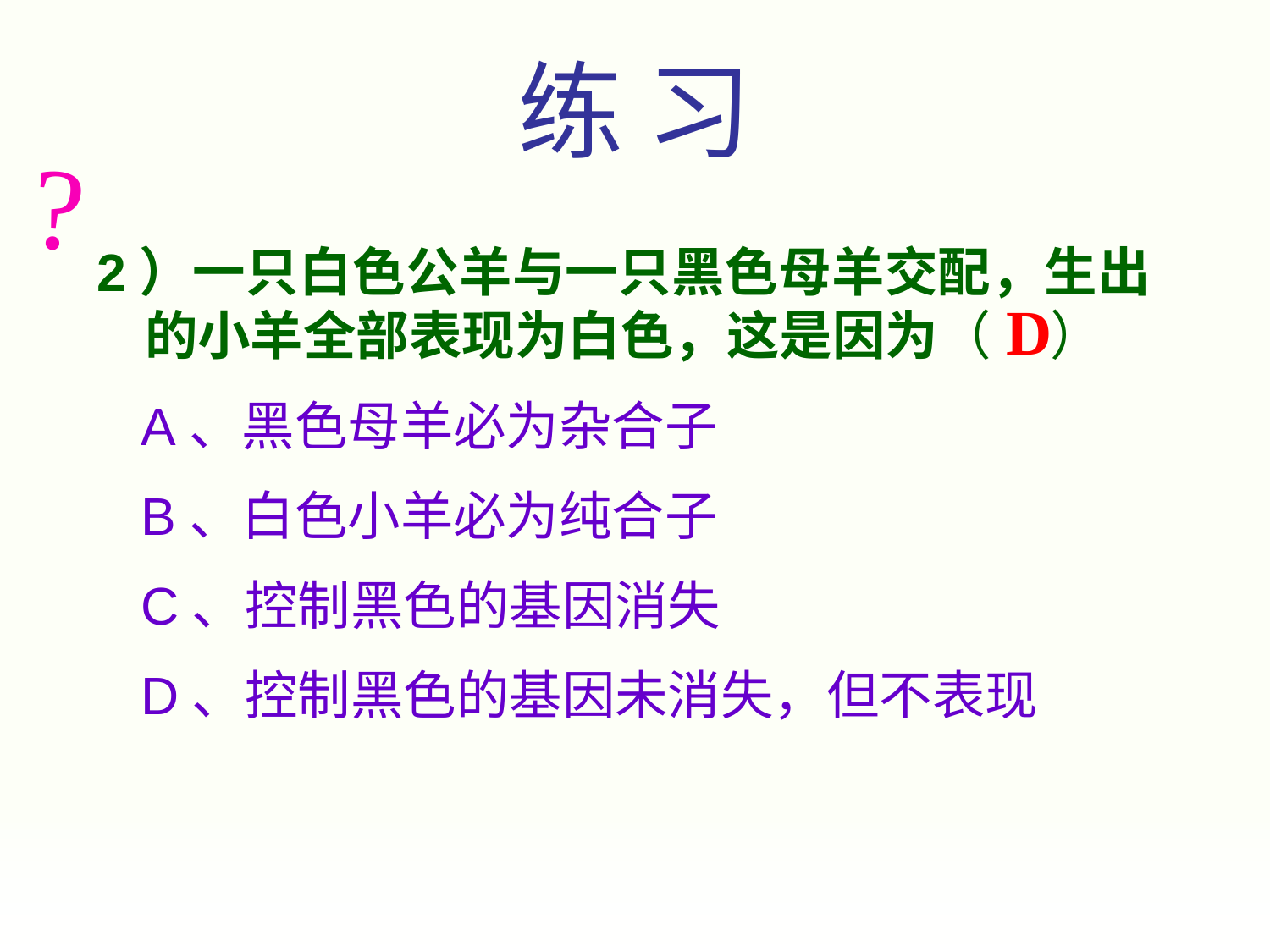

练 习
?
2）一只白色公羊与一只黑色母羊交配，生出的小羊全部表现为白色，这是因为（     ）
   A、黑色母羊必为杂合子
   B、白色小羊必为纯合子
   C、控制黑色的基因消失
   D、控制黑色的基因未消失，但不表现
D